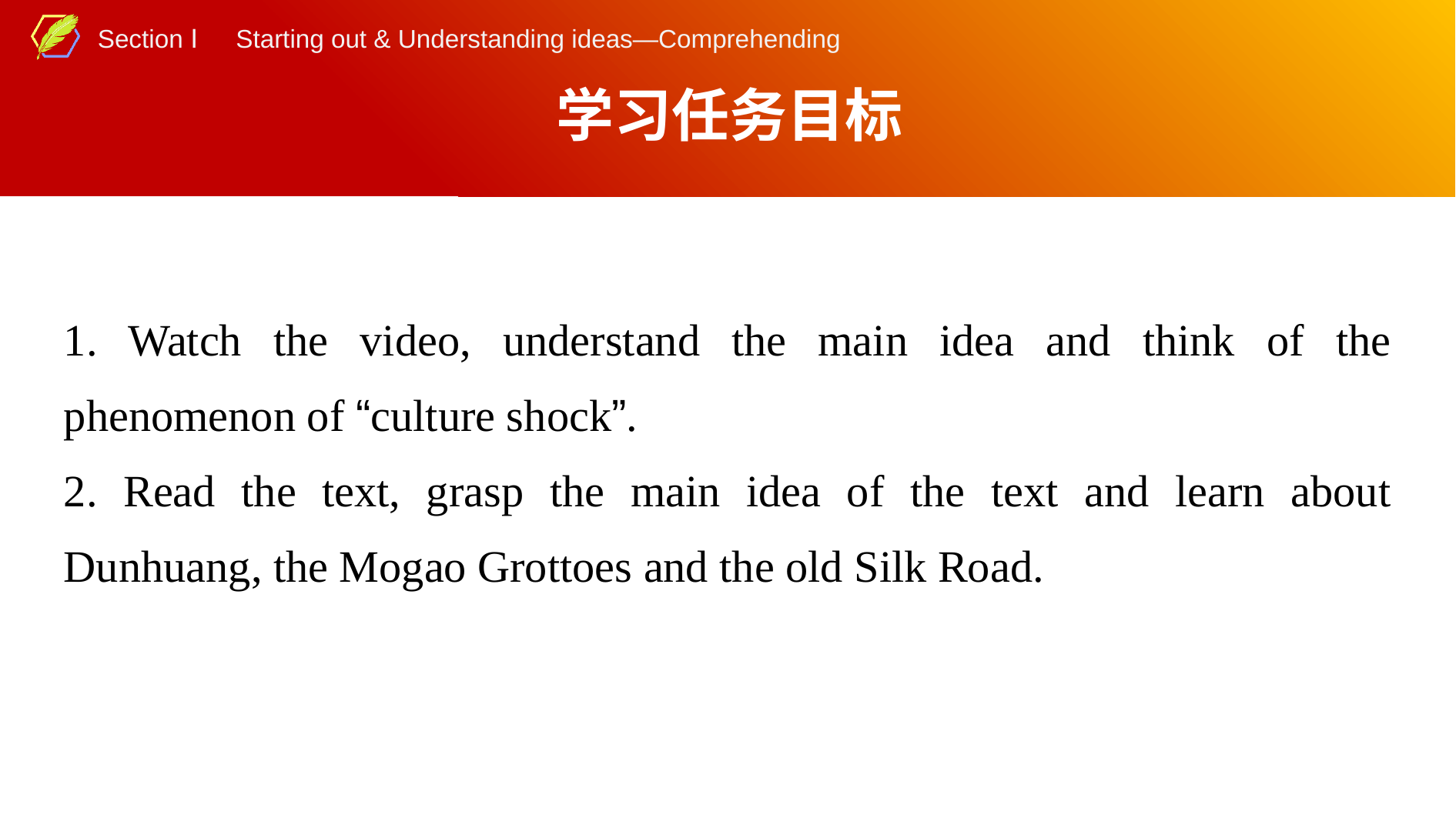

学习任务目标
1. Watch the video, understand the main idea and think of the phenomenon of “culture shock”.
2. Read the text, grasp the main idea of the text and learn about Dunhuang, the Mogao Grottoes and the old Silk Road.